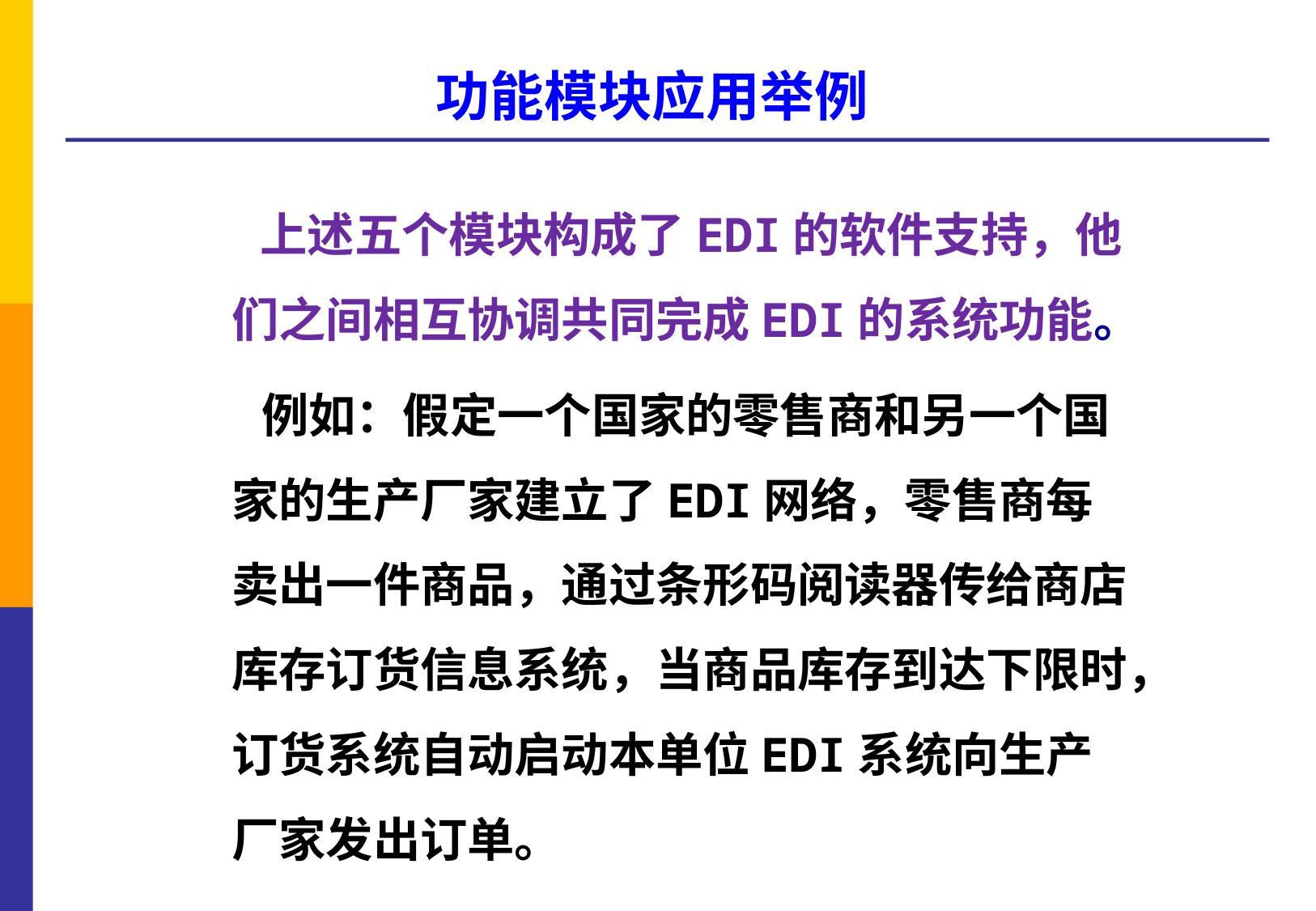

功能模块应用举例

      上述五个模块构成了EDI的软件支持，他们之间相互协调共同完成EDI的系统功能。
      例如：假定一个国家的零售商和另一个国家的生产厂家建立了EDI网络，零售商每卖出一件商品，通过条形码阅读器传给商店库存订货信息系统，当商品库存到达下限时，订货系统自动启动本单位EDI系统向生产厂家发出订单。